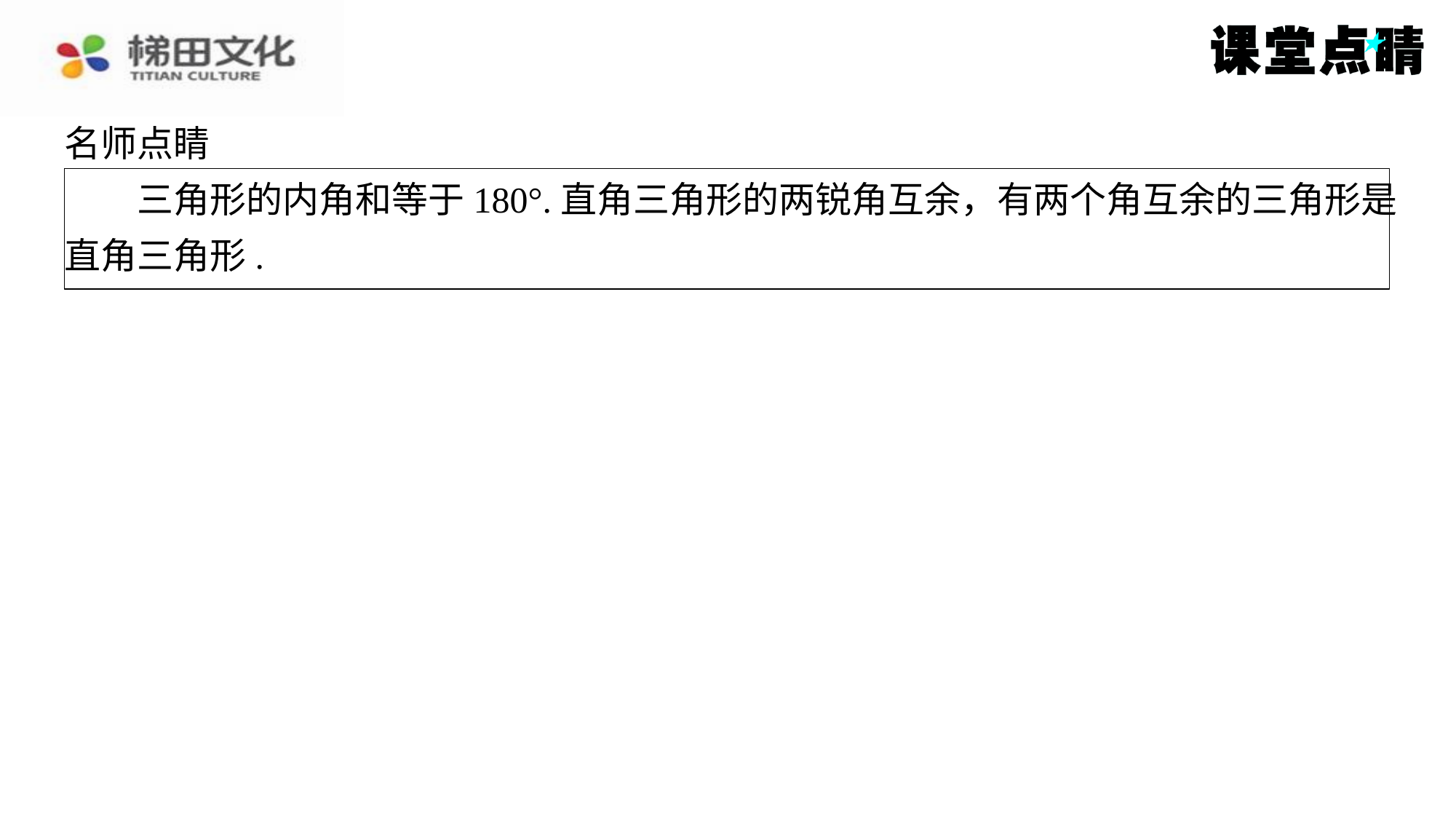

名师点睛
　　三角形的内角和等于180°.直角三角形的两锐角互余，有两个角互余的三角形是
直角三角形.